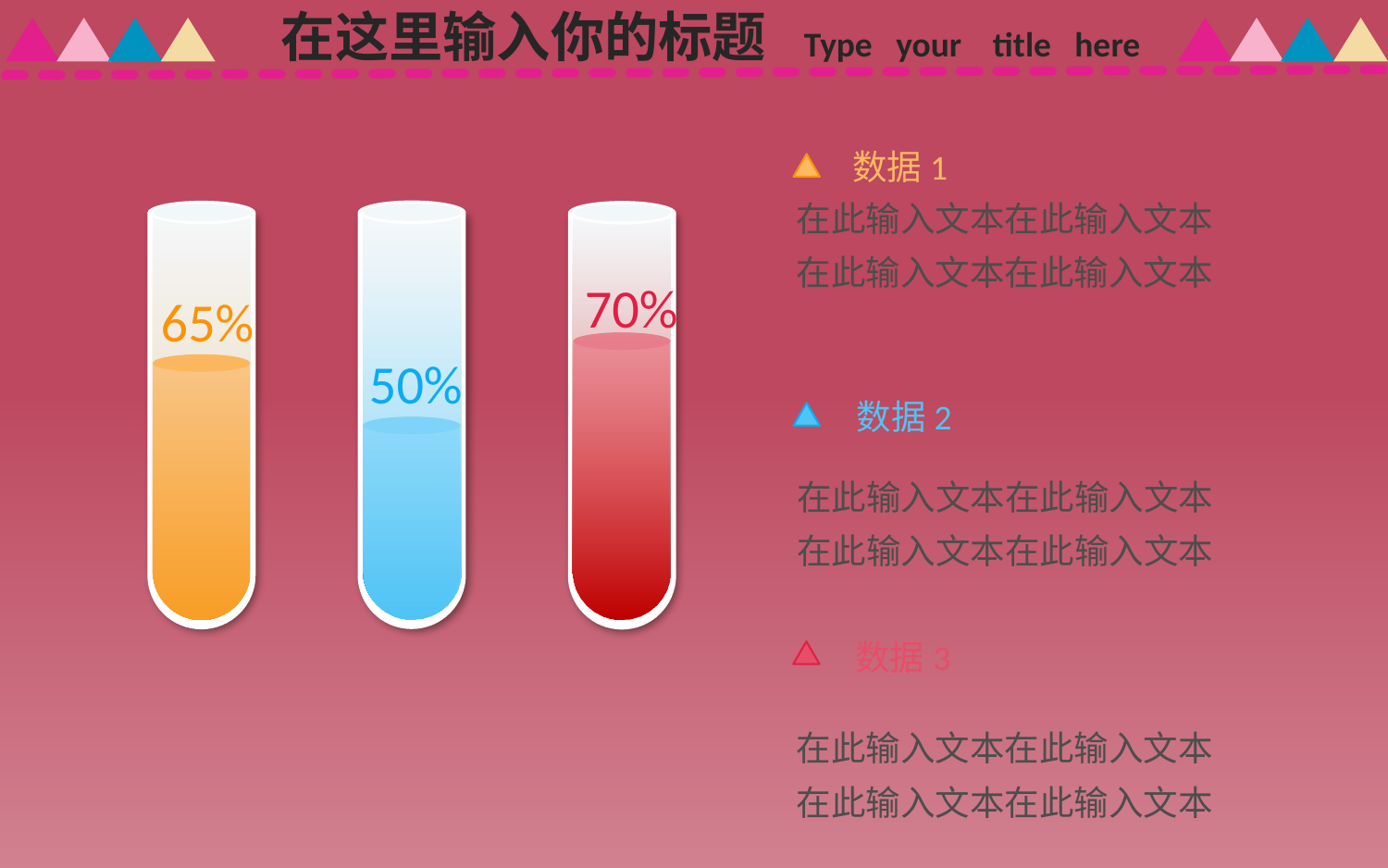

在这里输入你的标题  Type   your    title   here

数据1

在此输入文本在此输入文本
在此输入文本在此输入文本

50%

65%

70%

数据2

在此输入文本在此输入文本
在此输入文本在此输入文本
数据3

在此输入文本在此输入文本
在此输入文本在此输入文本